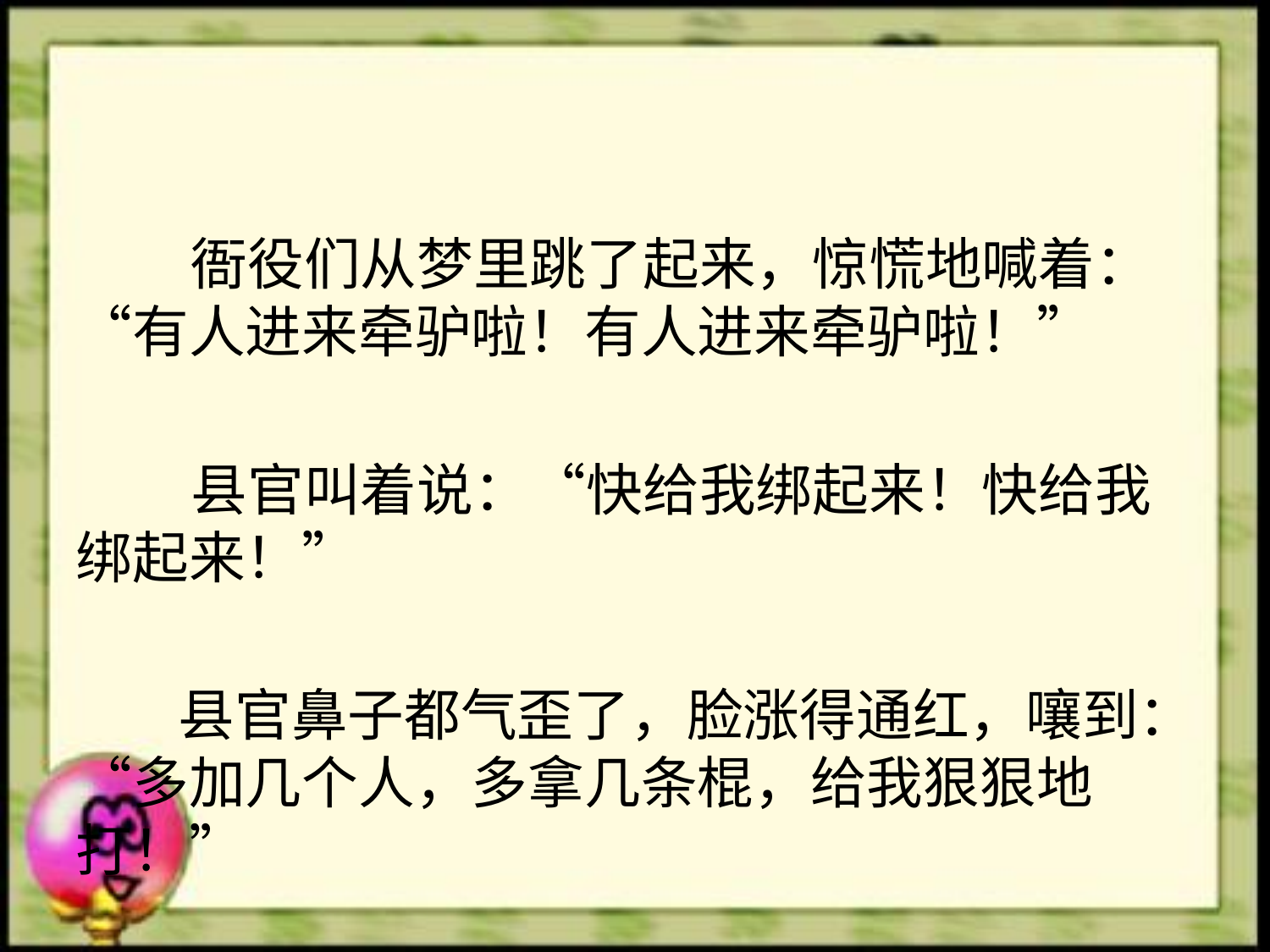

#
        衙役们从梦里跳了起来，惊慌地喊着：“有人进来牵驴啦！有人进来牵驴啦！”

        县官叫着说：“快给我绑起来！快给我绑起来！”

       县官鼻子都气歪了，脸涨得通红，嚷到：“多加几个人，多拿几条棍，给我狠狠地打！”